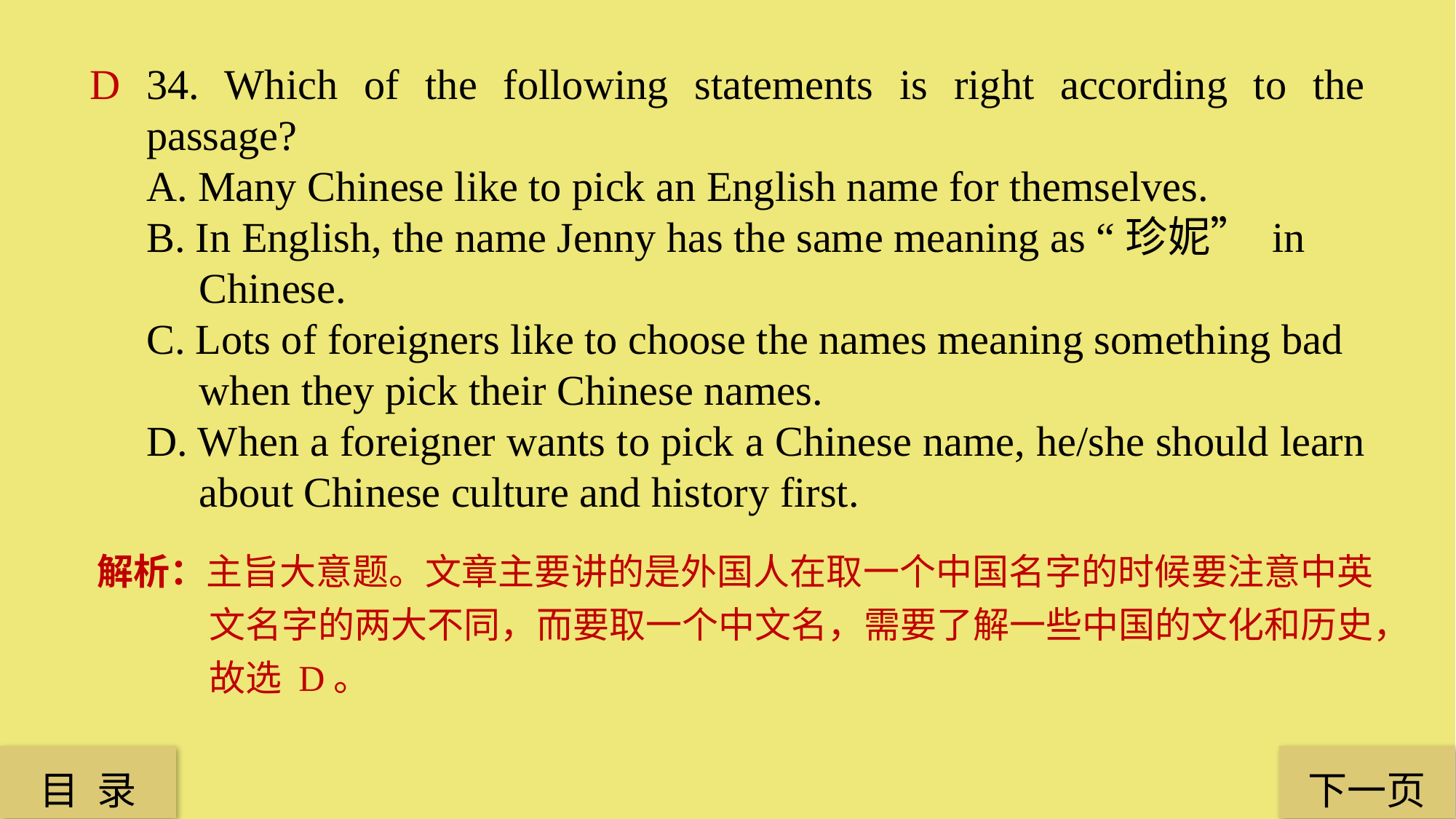

D
34. Which of the following statements is right according to the passage?
A. Many Chinese like to pick an English name for themselves.
B. In English, the name Jenny has the same meaning as “珍妮” in
     Chinese.
C. Lots of foreigners like to choose the names meaning something bad
     when they pick their Chinese names.
D. When a foreigner wants to pick a Chinese name, he/she should learn
     about Chinese culture and history first.
解析：主旨大意题。文章主要讲的是外国人在取一个中国名字的时候要注意中英文名字的两大不同，而要取一个中文名，需要了解一些中国的文化和历史，故选 D。